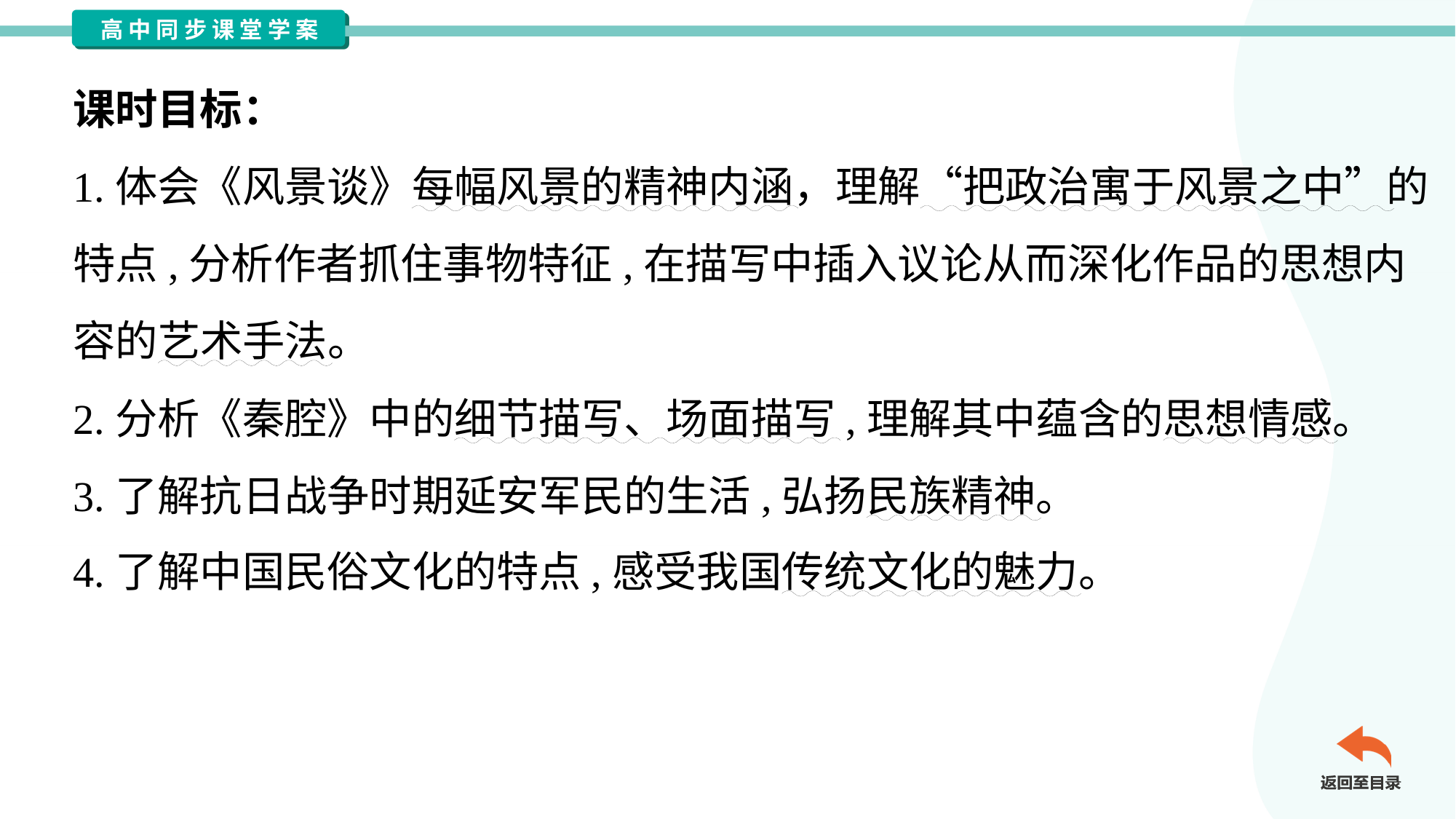

课时目标：
1.体会《风景谈》每幅风景的精神内涵，理解“把政治寓于风景之中”的
特点,分析作者抓住事物特征,在描写中插入议论从而深化作品的思想内
容的艺术手法。
2.分析《秦腔》中的细节描写、场面描写,理解其中蕴含的思想情感。
3.了解抗日战争时期延安军民的生活,弘扬民族精神。
4.了解中国民俗文化的特点,感受我国传统文化的魅力。